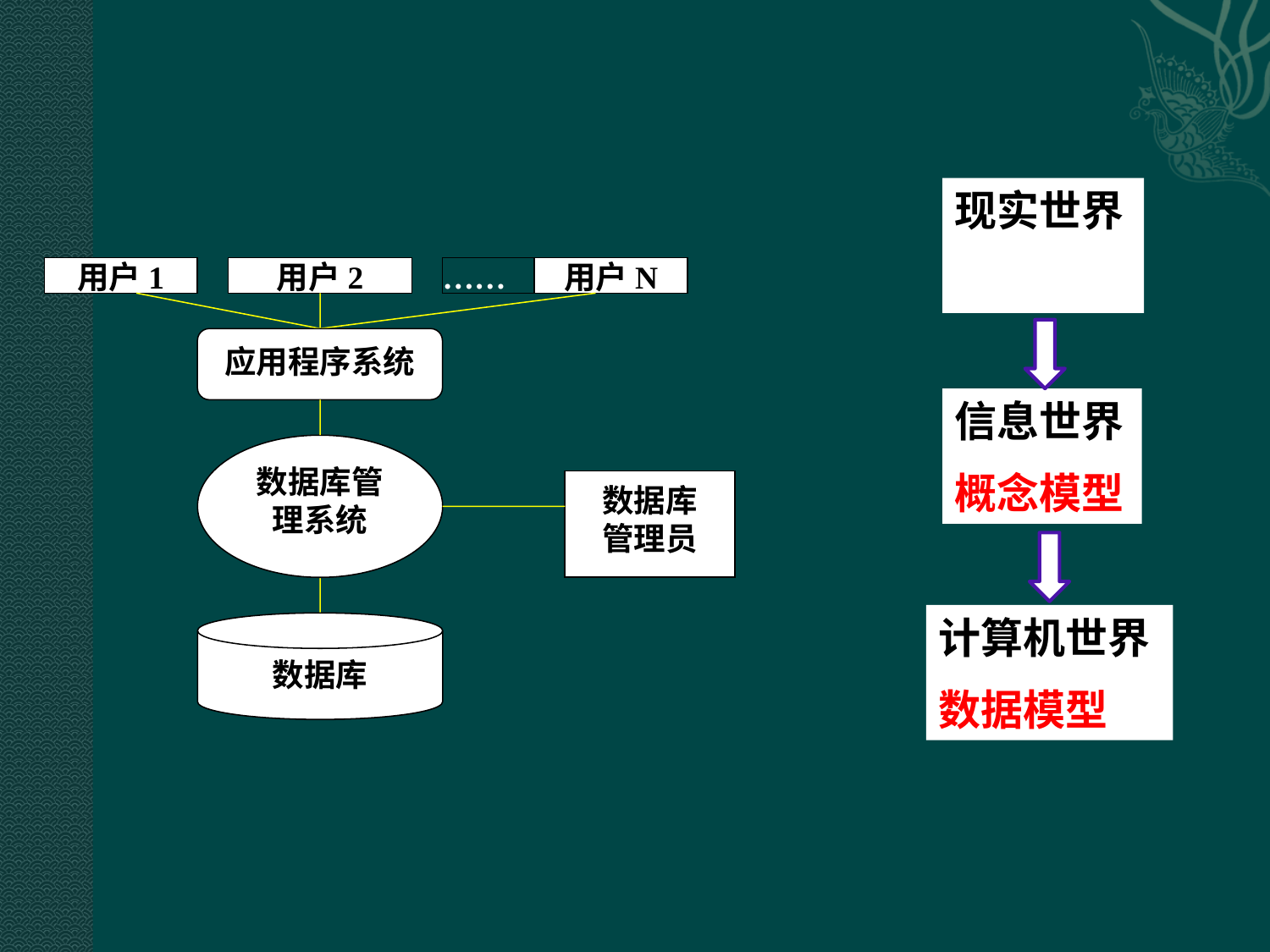

现实世界

信息世界
概念模型

计算机世界
数据模型
用户1
用户2
……
用户N

应用程序系统

数据库管理系统

数据库
数据库
管理员